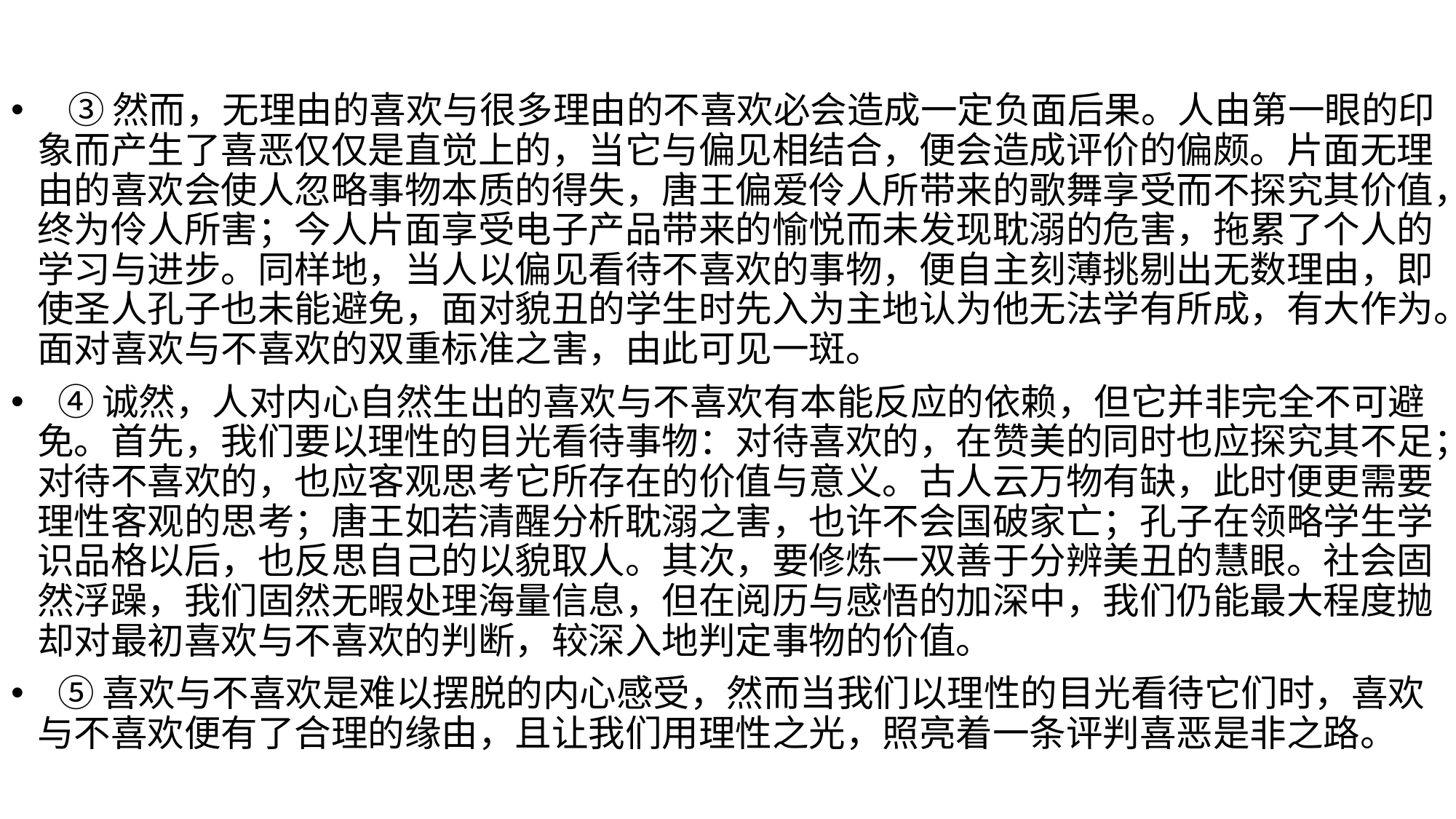

③然而，无理由的喜欢与很多理由的不喜欢必会造成一定负面后果。人由第一眼的印象而产生了喜恶仅仅是直觉上的，当它与偏见相结合，便会造成评价的偏颇。片面无理由的喜欢会使人忽略事物本质的得失，唐王偏爱伶人所带来的歌舞享受而不探究其价值，终为伶人所害；今人片面享受电子产品带来的愉悦而未发现耽溺的危害，拖累了个人的学习与进步。同样地，当人以偏见看待不喜欢的事物，便自主刻薄挑剔出无数理由，即使圣人孔子也未能避免，面对貌丑的学生时先入为主地认为他无法学有所成，有大作为。面对喜欢与不喜欢的双重标准之害，由此可见一斑。
  ④诚然，人对内心自然生出的喜欢与不喜欢有本能反应的依赖，但它并非完全不可避免。首先，我们要以理性的目光看待事物：对待喜欢的，在赞美的同时也应探究其不足；对待不喜欢的，也应客观思考它所存在的价值与意义。古人云万物有缺，此时便更需要理性客观的思考；唐王如若清醒分析耽溺之害，也许不会国破家亡；孔子在领略学生学识品格以后，也反思自己的以貌取人。其次，要修炼一双善于分辨美丑的慧眼。社会固然浮躁，我们固然无暇处理海量信息，但在阅历与感悟的加深中，我们仍能最大程度抛却对最初喜欢与不喜欢的判断，较深入地判定事物的价值。
  ⑤喜欢与不喜欢是难以摆脱的内心感受，然而当我们以理性的目光看待它们时，喜欢与不喜欢便有了合理的缘由，且让我们用理性之光，照亮着一条评判喜恶是非之路。